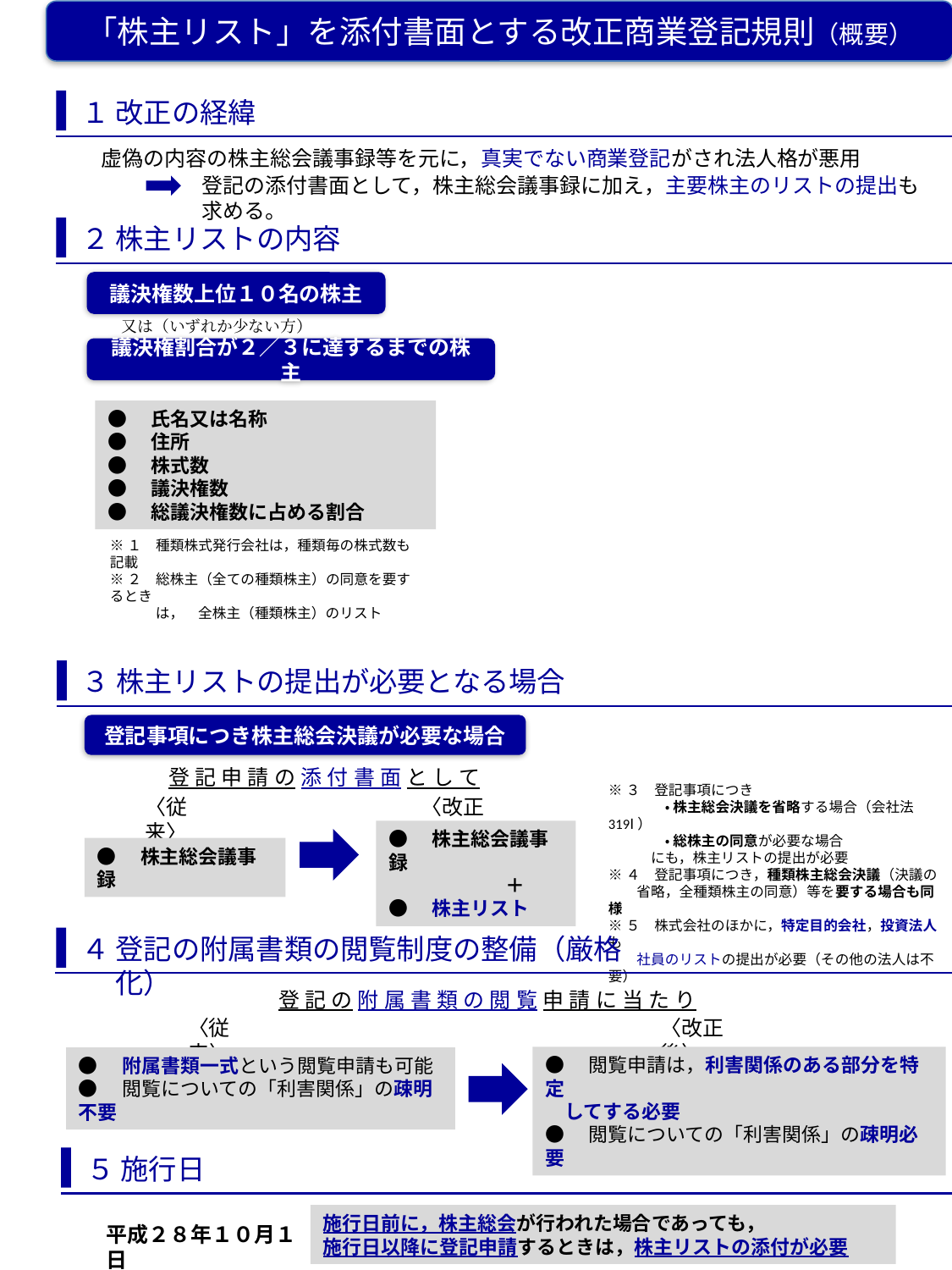

「株主リスト」を添付書面とする改正商業登記規則（概要）
１
改正の経緯

虚偽の内容の株主総会議事録等を元に，真実でない商業登記がされ法人格が悪用
登記の添付書面として，株主総会議事録に加え，主要株主のリストの提出も求める。

２
株主リストの内容

議決権数上位１０名の株主
又は（いずれか少ない方）
議決権割合が２／３に達するまでの株主
●　氏名又は名称
●　住所
●　株式数
●　議決権数
●　総議決権数に占める割合
※１　種類株式発行会社は，種類毎の株式数も記載
※２　総株主（全ての種類株主）の同意を要するとき
　　　 は，　全株主（種類株主）のリスト
３
株主リストの提出が必要となる場合

登記事項につき株主総会決議が必要な場合
登記申請の添付書面として
※３　登記事項につき
　　　　・ 株主総会決議を省略する場合（会社法319Ⅰ）
　　　　・ 総株主の同意が必要な場合
　　　にも，株主リストの提出が必要
※４　登記事項につき，種類株主総会決議（決議の
　　省略，全種類株主の同意）等を要する場合も同様
※５　株式会社のほかに，特定目的会社，投資法人も
　　社員のリストの提出が必要（その他の法人は不要）
〈改正後〉
〈従来〉
●　株主総会議事録
　　　　　　＋
●　株主リスト

●　株主総会議事録
４
登記の附属書類の閲覧制度の整備（厳格化）

登記の附属書類の閲覧申請に当たり
〈従来〉
〈改正後〉
●　閲覧申請は，利害関係のある部分を特定
　してする必要
●　閲覧についての「利害関係」の疎明必要
●　附属書類一式という閲覧申請も可能
●　閲覧についての「利害関係」の疎明不要

５
施行日

施行日前に，株主総会が行われた場合であっても，
施行日以降に登記申請するときは，株主リストの添付が必要
平成２８年１０月１日